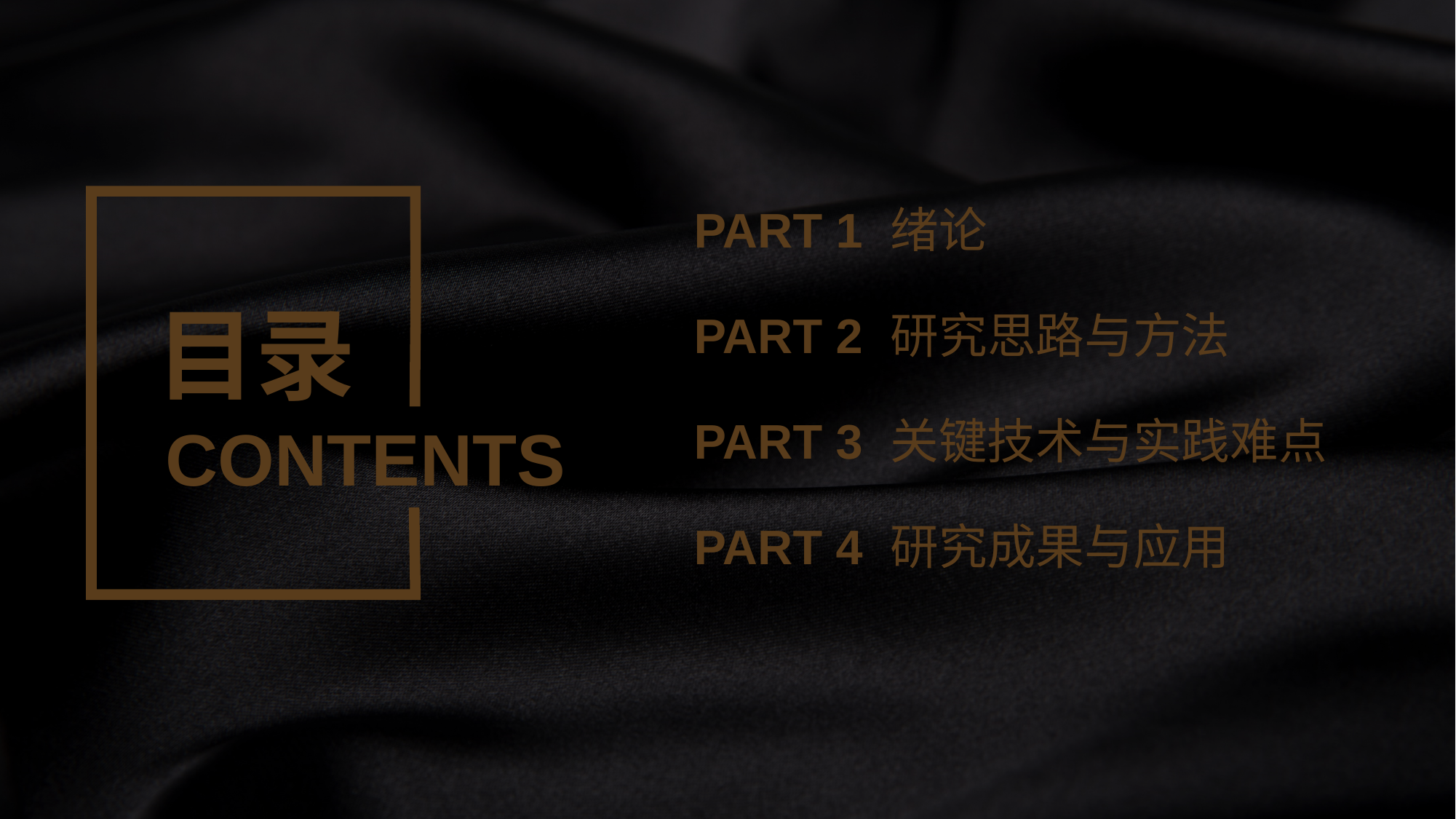

PART 1
绪论
目录
PART 2
研究思路与方法
PART 3
关键技术与实践难点
CONTENTS
PART 4
研究成果与应用